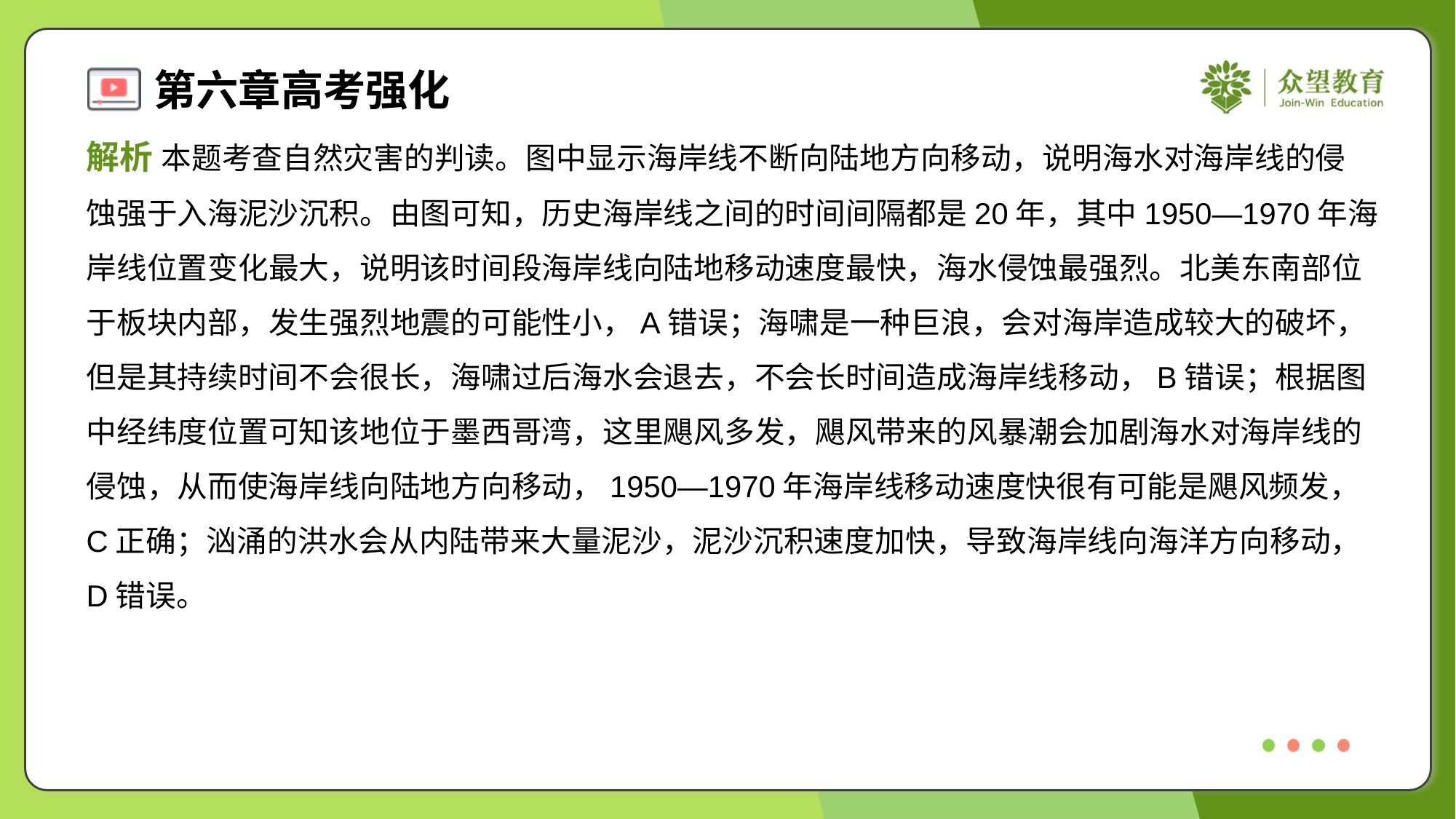

解析 本题考查自然灾害的判读。图中显示海岸线不断向陆地方向移动，说明海水对海岸线的侵
蚀强于入海泥沙沉积。由图可知，历史海岸线之间的时间间隔都是20年，其中1950—1970年海
岸线位置变化最大，说明该时间段海岸线向陆地移动速度最快，海水侵蚀最强烈。北美东南部位
于板块内部，发生强烈地震的可能性小，A错误；海啸是一种巨浪，会对海岸造成较大的破坏，
但是其持续时间不会很长，海啸过后海水会退去，不会长时间造成海岸线移动，B错误；根据图
中经纬度位置可知该地位于墨西哥湾，这里飓风多发，飓风带来的风暴潮会加剧海水对海岸线的
侵蚀，从而使海岸线向陆地方向移动，1950—1970年海岸线移动速度快很有可能是飓风频发，
C正确；汹涌的洪水会从内陆带来大量泥沙，泥沙沉积速度加快，导致海岸线向海洋方向移动，
D错误。